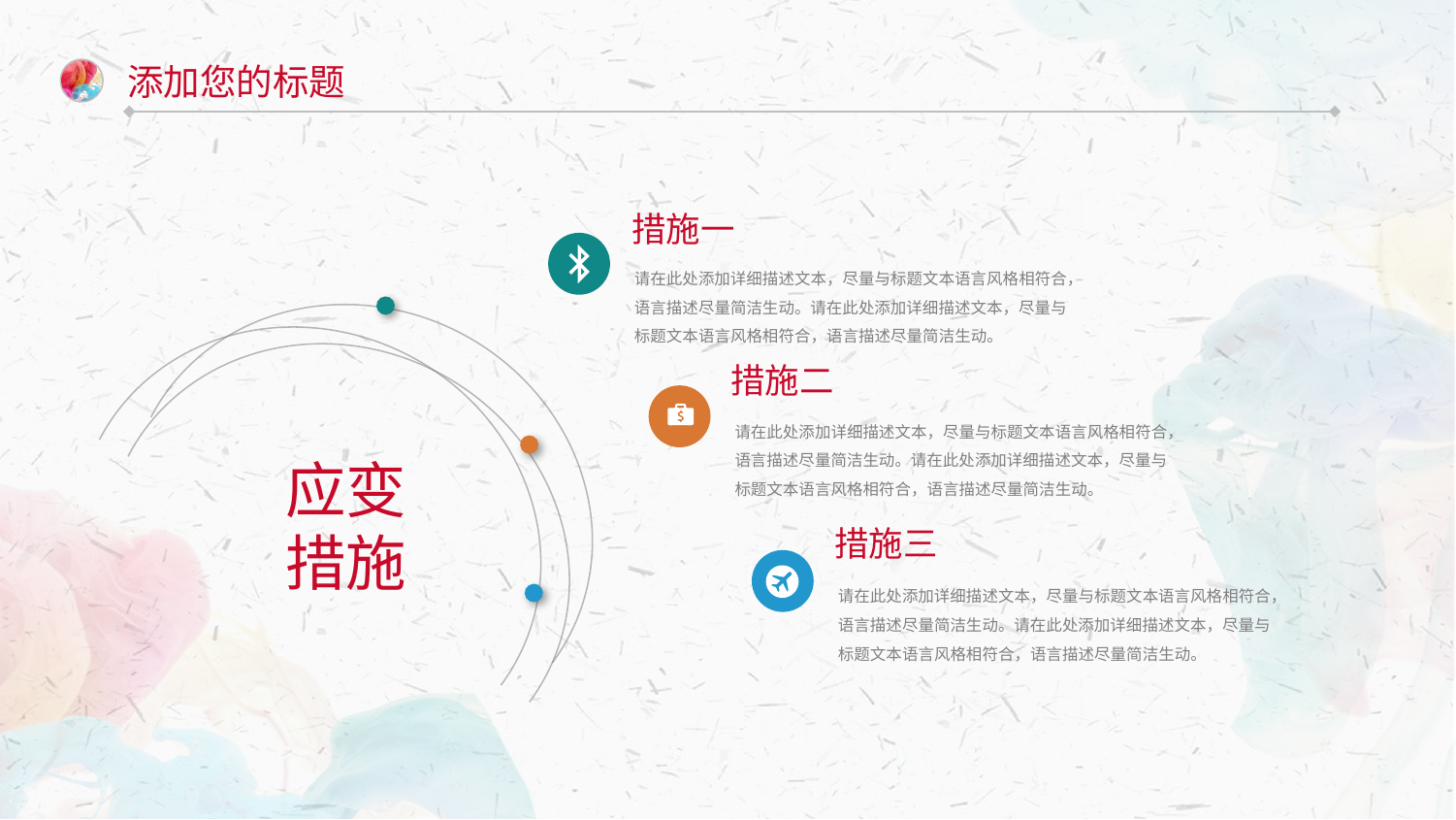

添加您的标题
措施一
请在此处添加详细描述文本，尽量与标题文本语言风格相符合，语言描述尽量简洁生动。请在此处添加详细描述文本，尽量与标题文本语言风格相符合，语言描述尽量简洁生动。

措施二
请在此处添加详细描述文本，尽量与标题文本语言风格相符合，语言描述尽量简洁生动。请在此处添加详细描述文本，尽量与标题文本语言风格相符合，语言描述尽量简洁生动。

应变
措施
措施三
请在此处添加详细描述文本，尽量与标题文本语言风格相符合，语言描述尽量简洁生动。请在此处添加详细描述文本，尽量与标题文本语言风格相符合，语言描述尽量简洁生动。